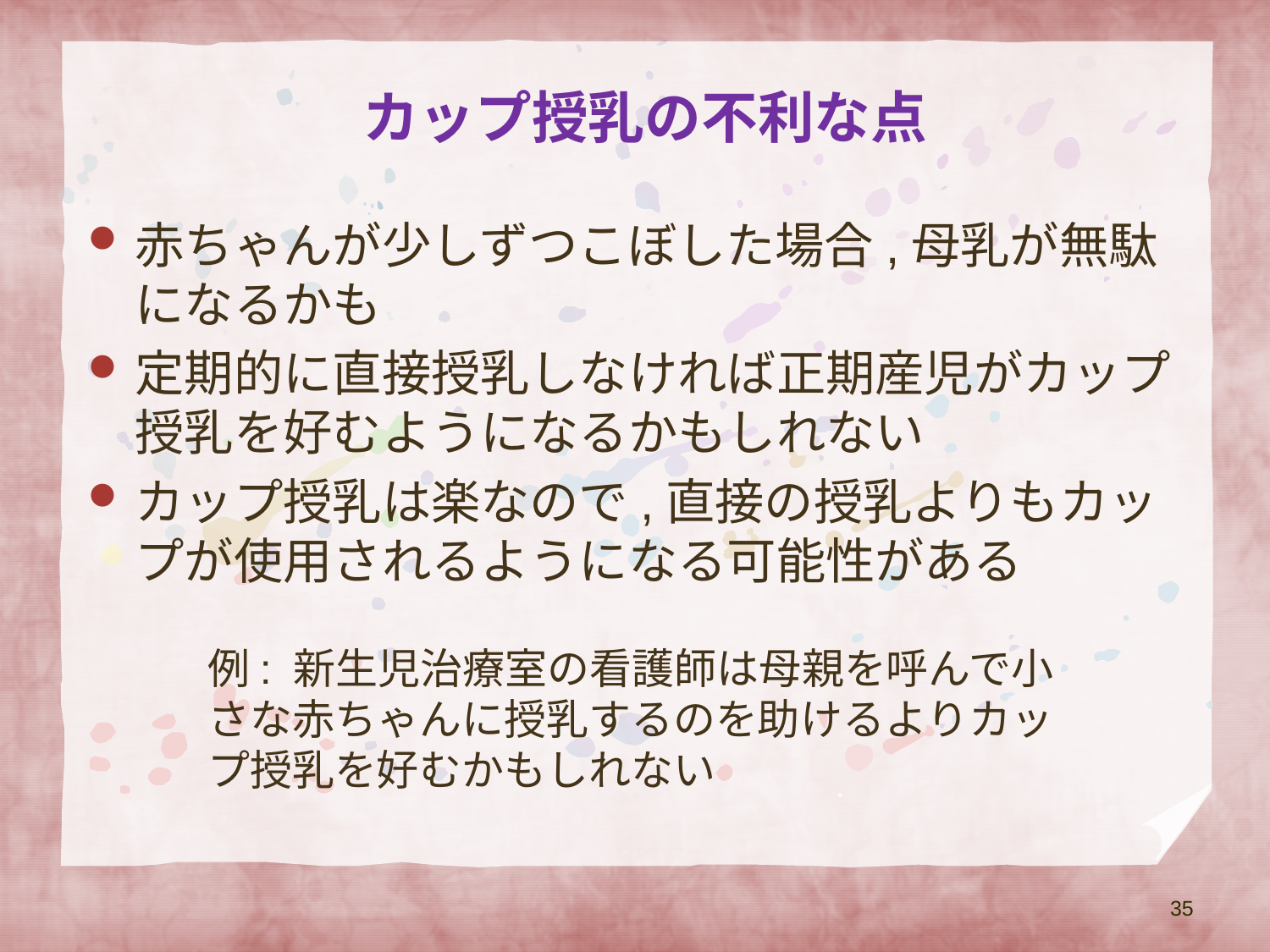

# カップ授乳の不利な点
赤ちゃんが少しずつこぼした場合,母乳が無駄になるかも
定期的に直接授乳しなければ正期産児がカップ授乳を好むようになるかもしれない
カップ授乳は楽なので,直接の授乳よりもカップが使用されるようになる可能性がある
例: 新生児治療室の看護師は母親を呼んで小さな赤ちゃんに授乳するのを助けるよりカップ授乳を好むかもしれない
35